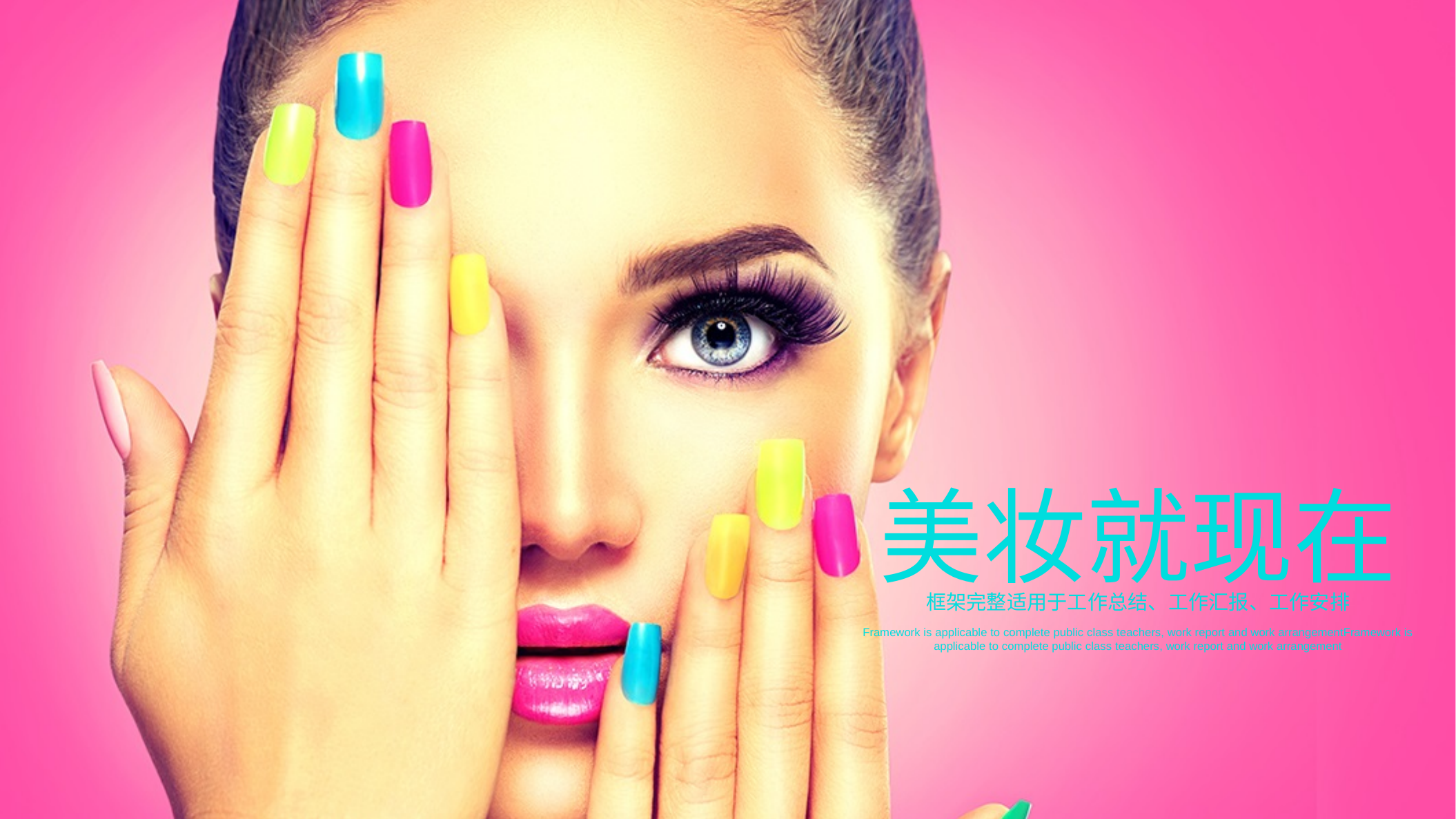

美妆就现在
框架完整适用于工作总结、工作汇报、工作安排
Framework is applicable to complete public class teachers, work report and work arrangementFramework is applicable to complete public class teachers, work report and work arrangement